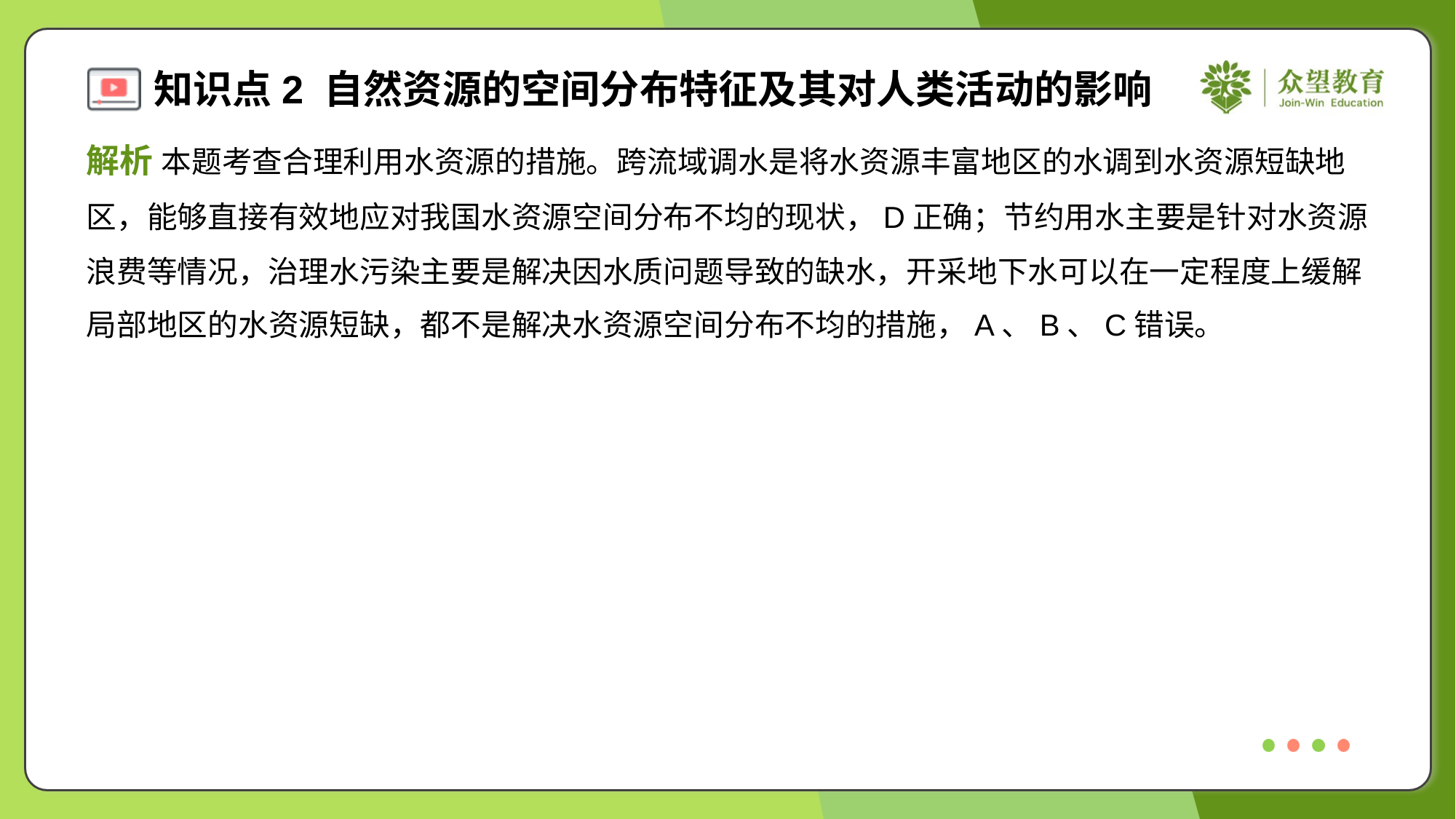

解析 本题考查合理利用水资源的措施。跨流域调水是将水资源丰富地区的水调到水资源短缺地
区，能够直接有效地应对我国水资源空间分布不均的现状，D正确；节约用水主要是针对水资源
浪费等情况，治理水污染主要是解决因水质问题导致的缺水，开采地下水可以在一定程度上缓解
局部地区的水资源短缺，都不是解决水资源空间分布不均的措施，A、B、C错误。